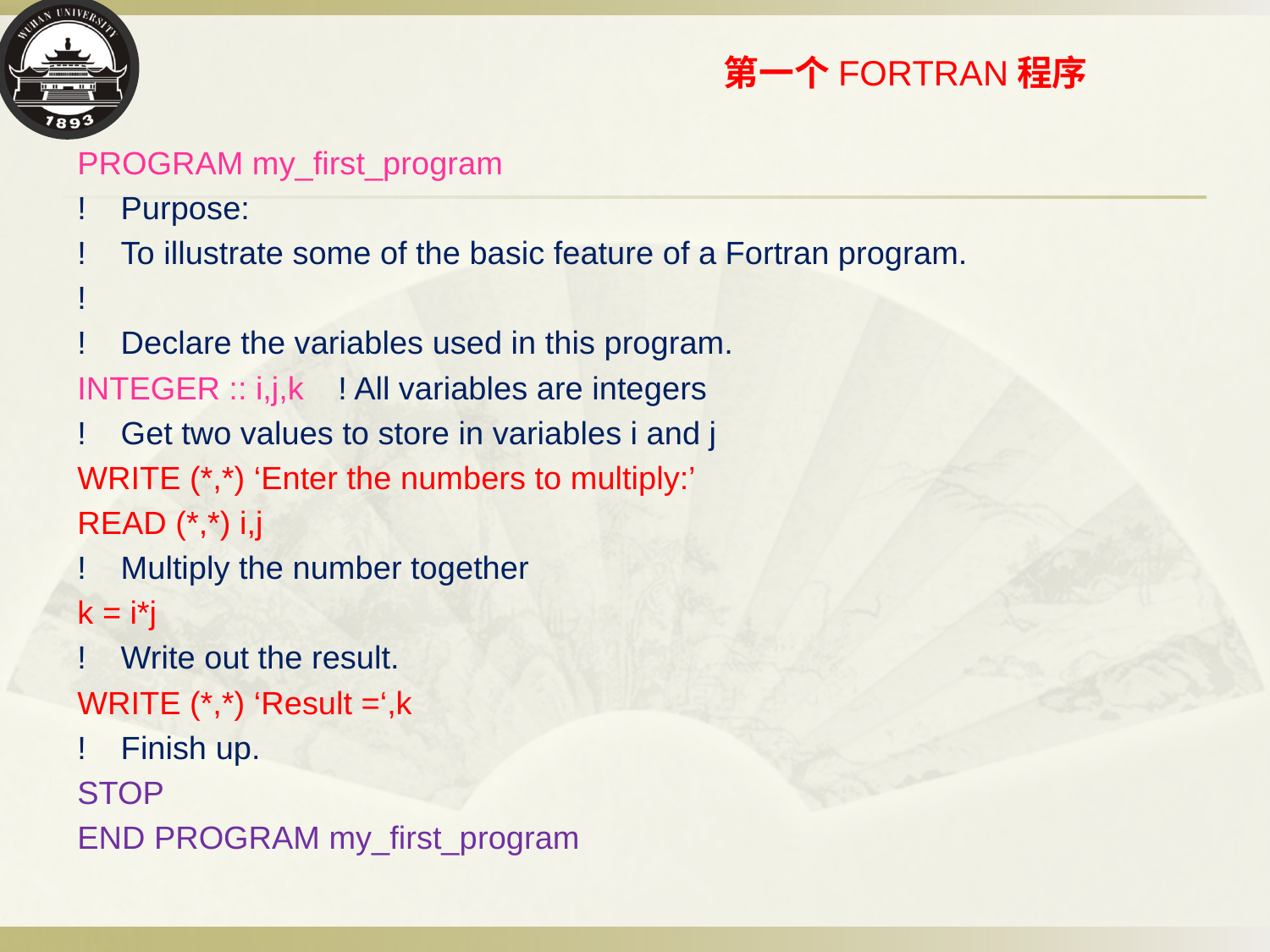

# 第一个FORTRAN程序
PROGRAM my_first_program
!	Purpose:
!	To illustrate some of the basic feature of a Fortran program.
!
! 	Declare the variables used in this program.
INTEGER :: i,j,k		! All variables are integers
!	Get two values to store in variables i and j
WRITE (*,*) ‘Enter the numbers to multiply:’
READ (*,*) i,j
! 	Multiply the number together
k = i*j
!  	Write out the result.
WRITE (*,*) ‘Result =‘,k
!	Finish up.
STOP
END PROGRAM my_first_program